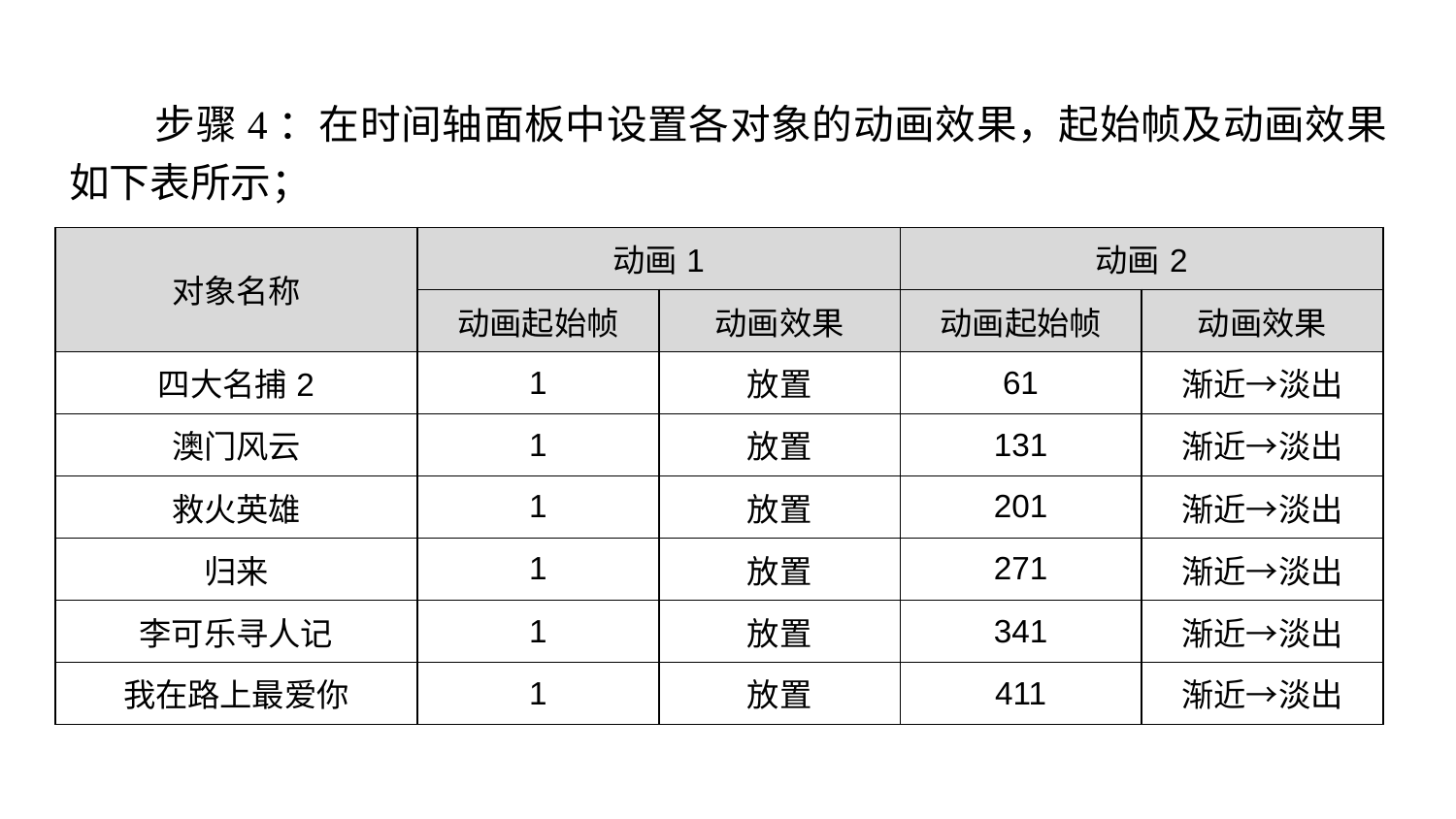

步骤4：在时间轴面板中设置各对象的动画效果，起始帧及动画效果如下表所示；
| 对象名称 | 动画1 |  | 动画2 |  |
| --- | --- | --- | --- | --- |
|  | 动画起始帧 | 动画效果 | 动画起始帧 | 动画效果 |
| 四大名捕2 | 1 | 放置 | 61 | 渐近→淡出 |
| 澳门风云 | 1 | 放置 | 131 | 渐近→淡出 |
| 救火英雄 | 1 | 放置 | 201 | 渐近→淡出 |
| 归来 | 1 | 放置 | 271 | 渐近→淡出 |
| 李可乐寻人记 | 1 | 放置 | 341 | 渐近→淡出 |
| 我在路上最爱你 | 1 | 放置 | 411 | 渐近→淡出 |